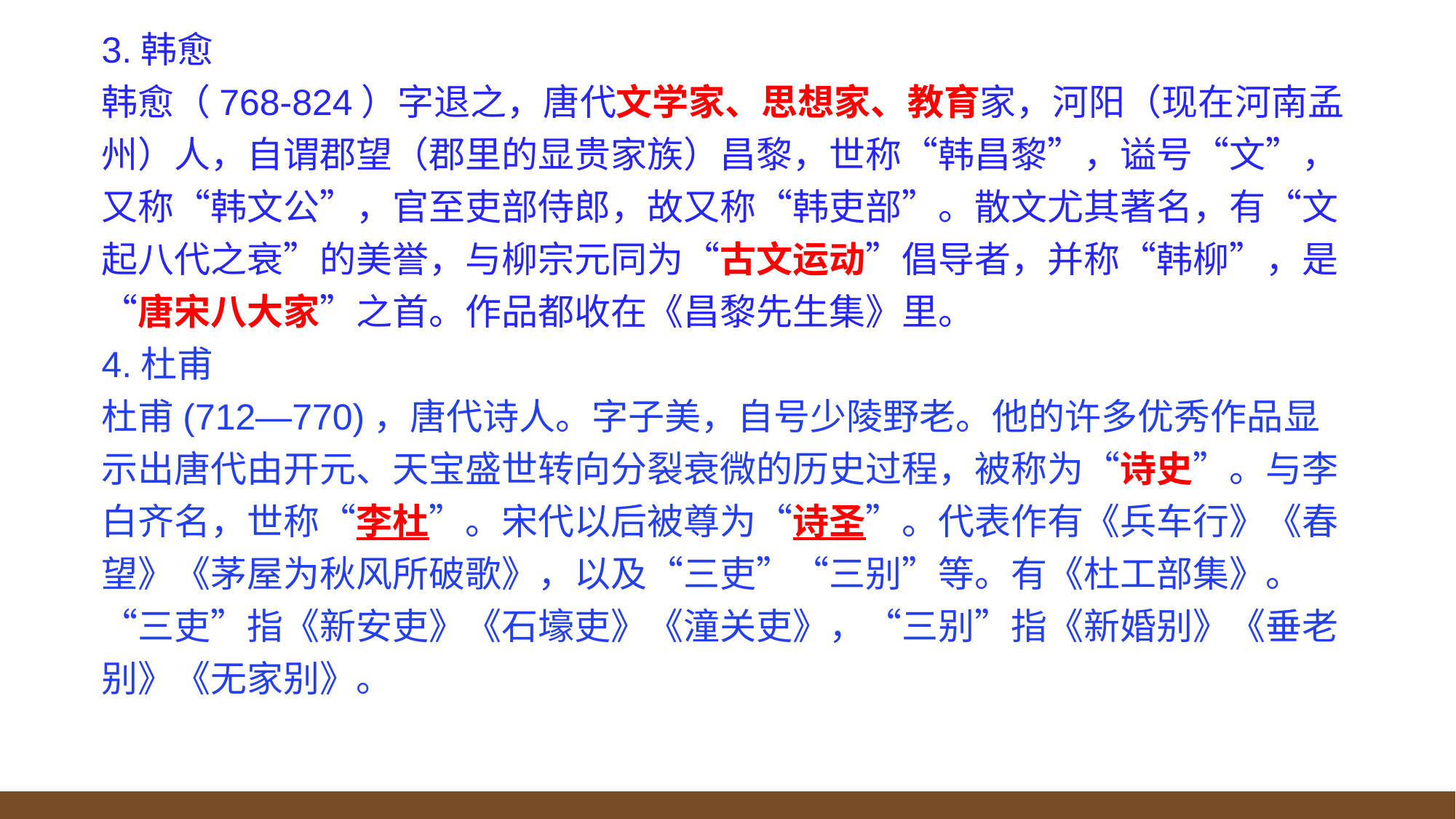

3.韩愈
韩愈（768-824）字退之，唐代文学家、思想家、教育家，河阳（现在河南孟州）人，自谓郡望（郡里的显贵家族）昌黎，世称“韩昌黎”，谥号“文”，又称“韩文公”，官至吏部侍郎，故又称“韩吏部”。散文尤其著名，有“文起八代之衰”的美誉，与柳宗元同为“古文运动”倡导者，并称“韩柳”，是“唐宋八大家”之首。作品都收在《昌黎先生集》里。
4.杜甫
杜甫(712—770)，唐代诗人。字子美，自号少陵野老。他的许多优秀作品显示出唐代由开元、天宝盛世转向分裂衰微的历史过程，被称为“诗史”。与李白齐名，世称“李杜”。宋代以后被尊为“诗圣”。代表作有《兵车行》《春望》《茅屋为秋风所破歌》，以及“三吏”“三别”等。有《杜工部集》。“三吏”指《新安吏》《石壕吏》《潼关吏》，“三别”指《新婚别》《垂老别》《无家别》。